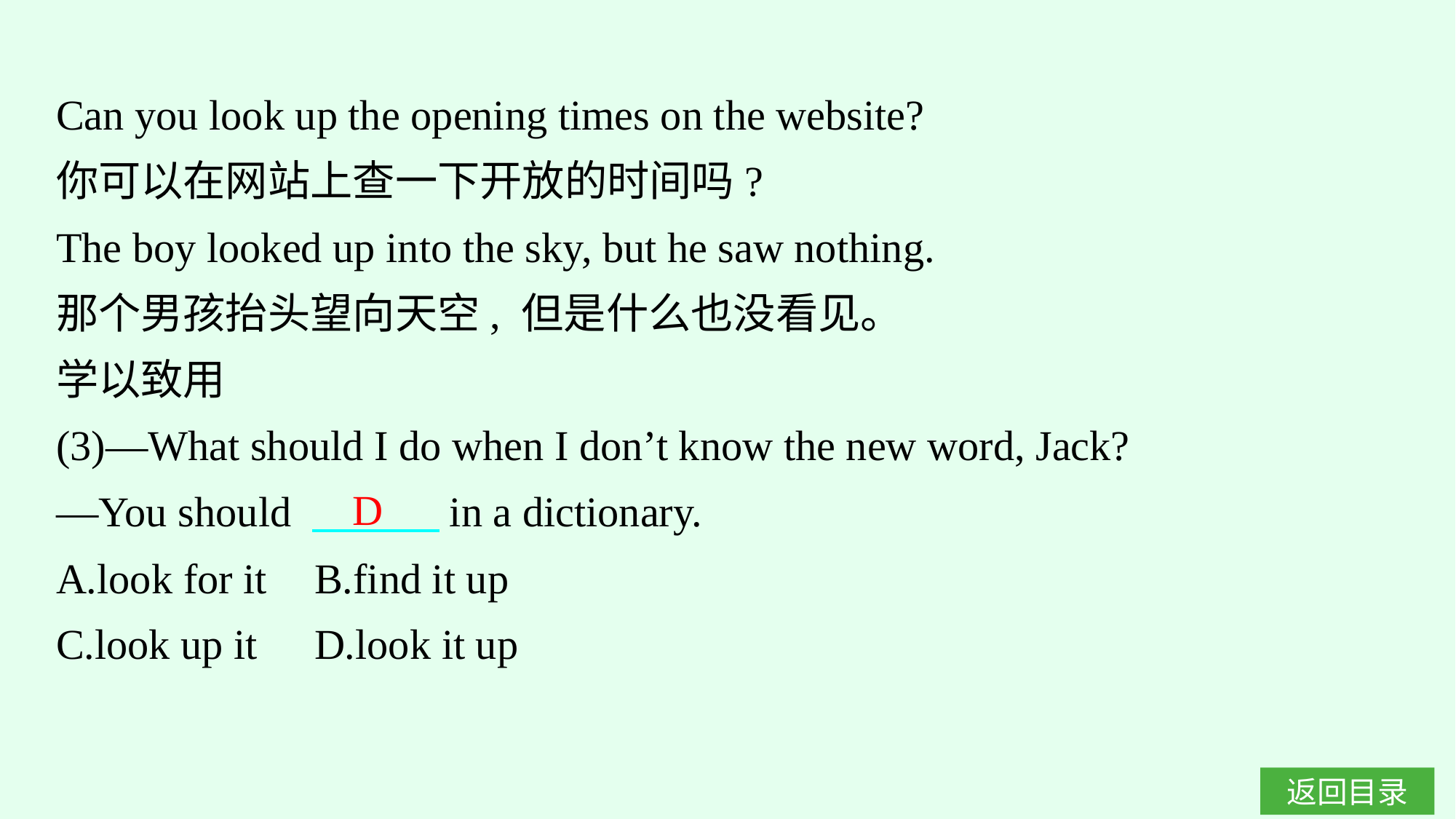

Can you look up the opening times on the website?
你可以在网站上查一下开放的时间吗?
The boy looked up into the sky, but he saw nothing.
那个男孩抬头望向天空, 但是什么也没看见。
学以致用
(3)—What should I do when I don’t know the new word, Jack?
—You should 　　　in a dictionary.
A.look for it	B.find it up
C.look up it	D.look it up
D